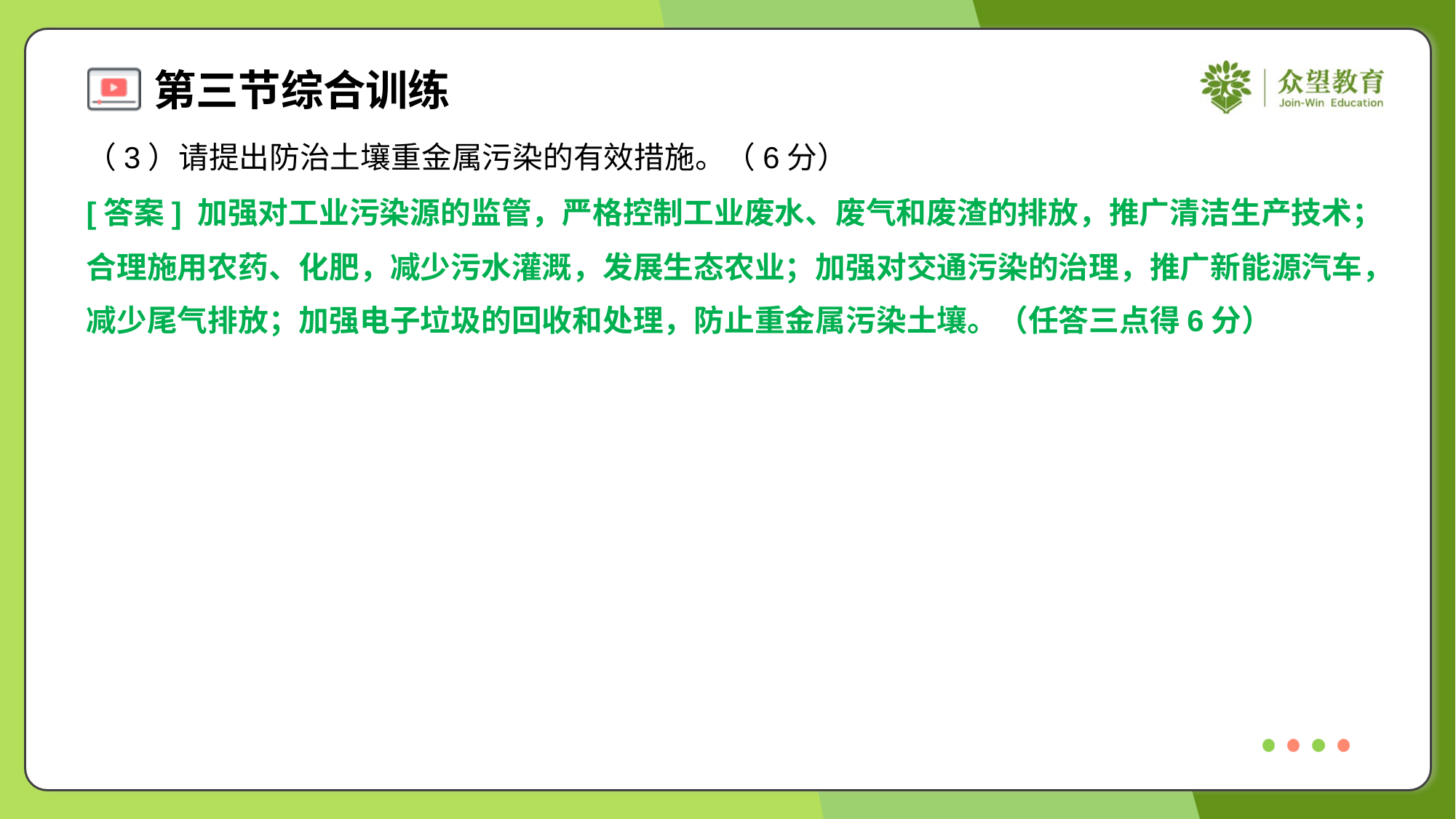

（3）请提出防治土壤重金属污染的有效措施。（6分）
[答案] 加强对工业污染源的监管，严格控制工业废水、废气和废渣的排放，推广清洁生产技术；
合理施用农药、化肥，减少污水灌溉，发展生态农业；加强对交通污染的治理，推广新能源汽车，
减少尾气排放；加强电子垃圾的回收和处理，防止重金属污染土壤。（任答三点得6分）